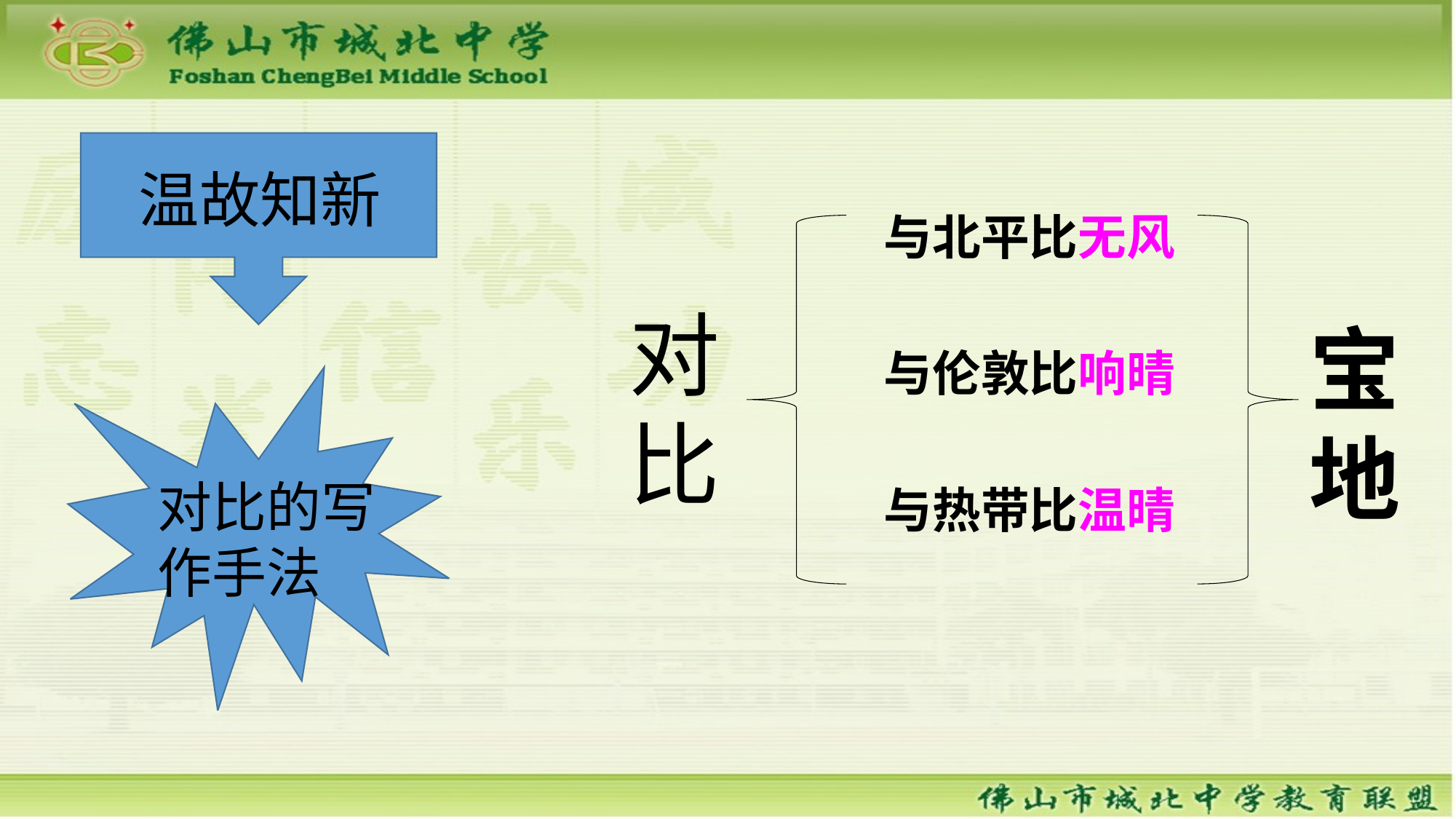

温故知新
与北平比无风

与伦敦比响晴

与热带比温晴

对比
宝地

对比的写作手法